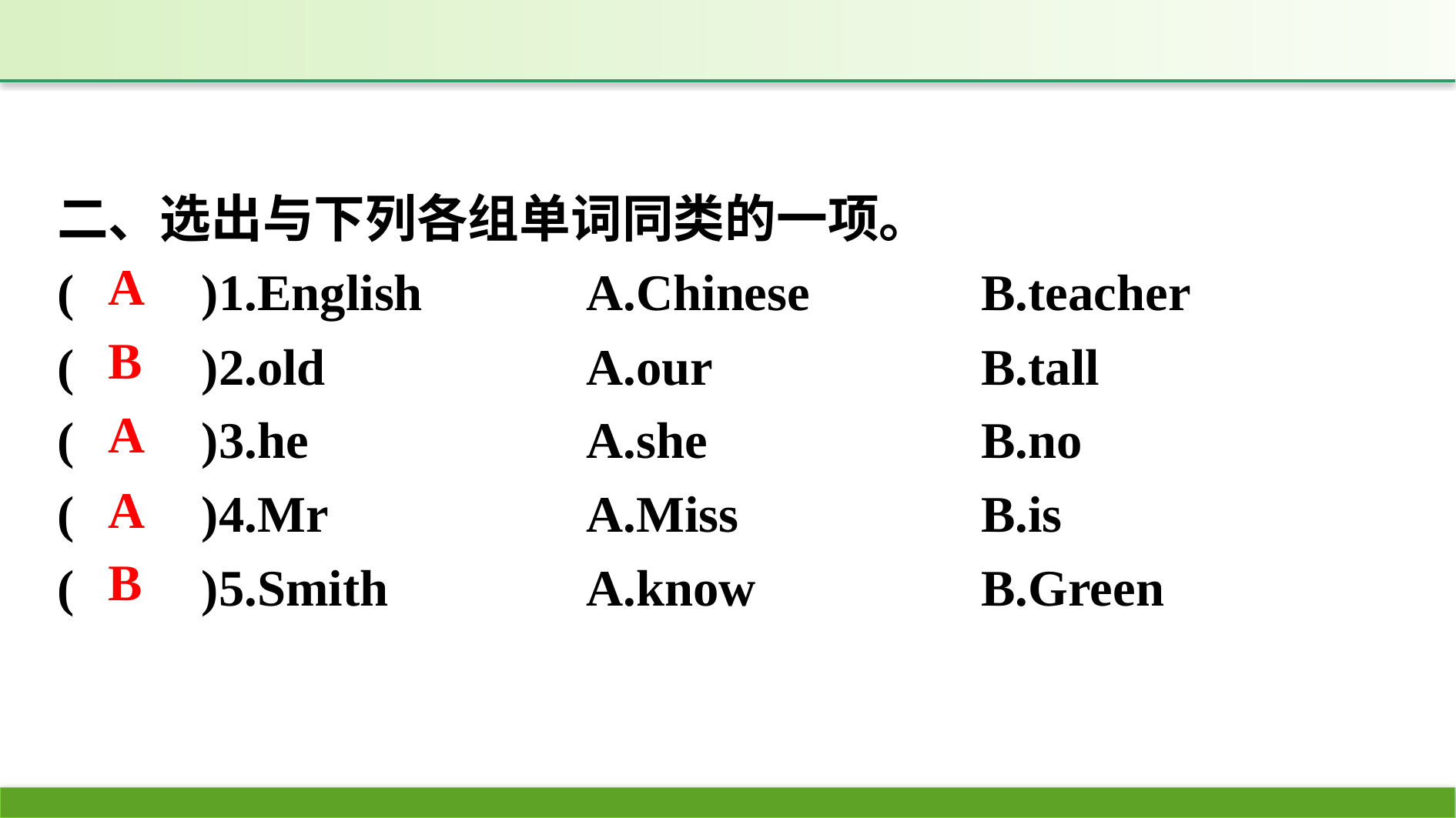

二、选出与下列各组单词同类的一项。
(　　)1.English　　	A.Chinese　　　	B.teacher
(　　)2.old			A.our			B.tall
(　　)3.he			A.she			B.no
(　　)4.Mr			A.Miss			B.is
(　　)5.Smith		A.know		B.Green
A
B
A
A
B